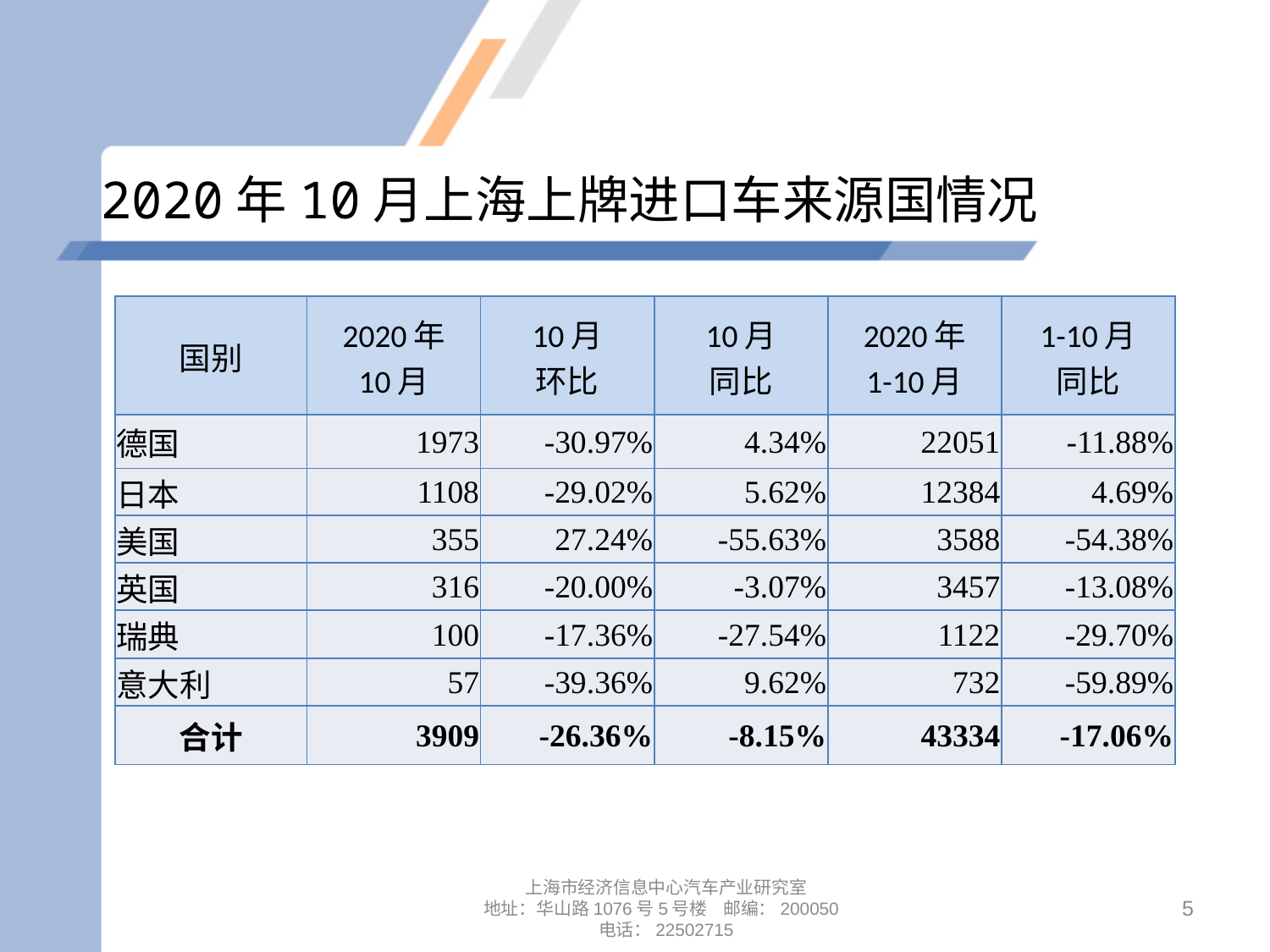

# 2020年10月上海上牌进口车来源国情况
| 国别 | 2020年 10月 | 10月 环比 | 10月 同比 | 2020年 1-10月 | 1-10月 同比 |
| --- | --- | --- | --- | --- | --- |
| 德国 | 1973 | -30.97% | 4.34% | 22051 | -11.88% |
| 日本 | 1108 | -29.02% | 5.62% | 12384 | 4.69% |
| 美国 | 355 | 27.24% | -55.63% | 3588 | -54.38% |
| 英国 | 316 | -20.00% | -3.07% | 3457 | -13.08% |
| 瑞典 | 100 | -17.36% | -27.54% | 1122 | -29.70% |
| 意大利 | 57 | -39.36% | 9.62% | 732 | -59.89% |
| 合计 | 3909 | -26.36% | -8.15% | 43334 | -17.06% |
上海市经济信息中心汽车产业研究室
地址：华山路1076号5号楼    邮编：200050
电话：22502715

5